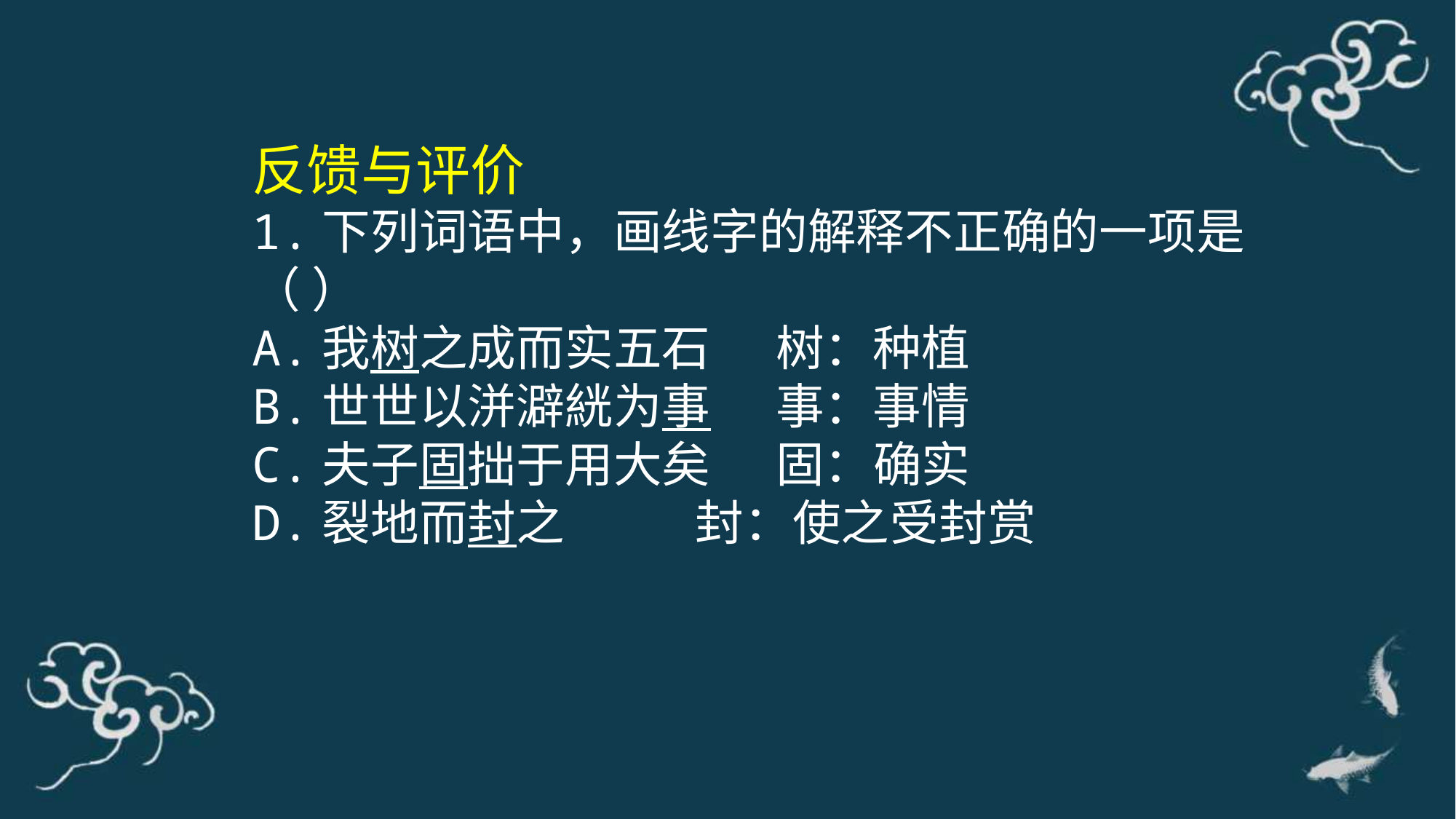

反馈与评价
1.下列词语中，画线字的解释不正确的一项是（ ）
A.我树之成而实五石      树：种植
B.世世以洴澼絖为事      事：事情
C.夫子固拙于用大矣      固：确实
D.裂地而封之            封：使之受封赏